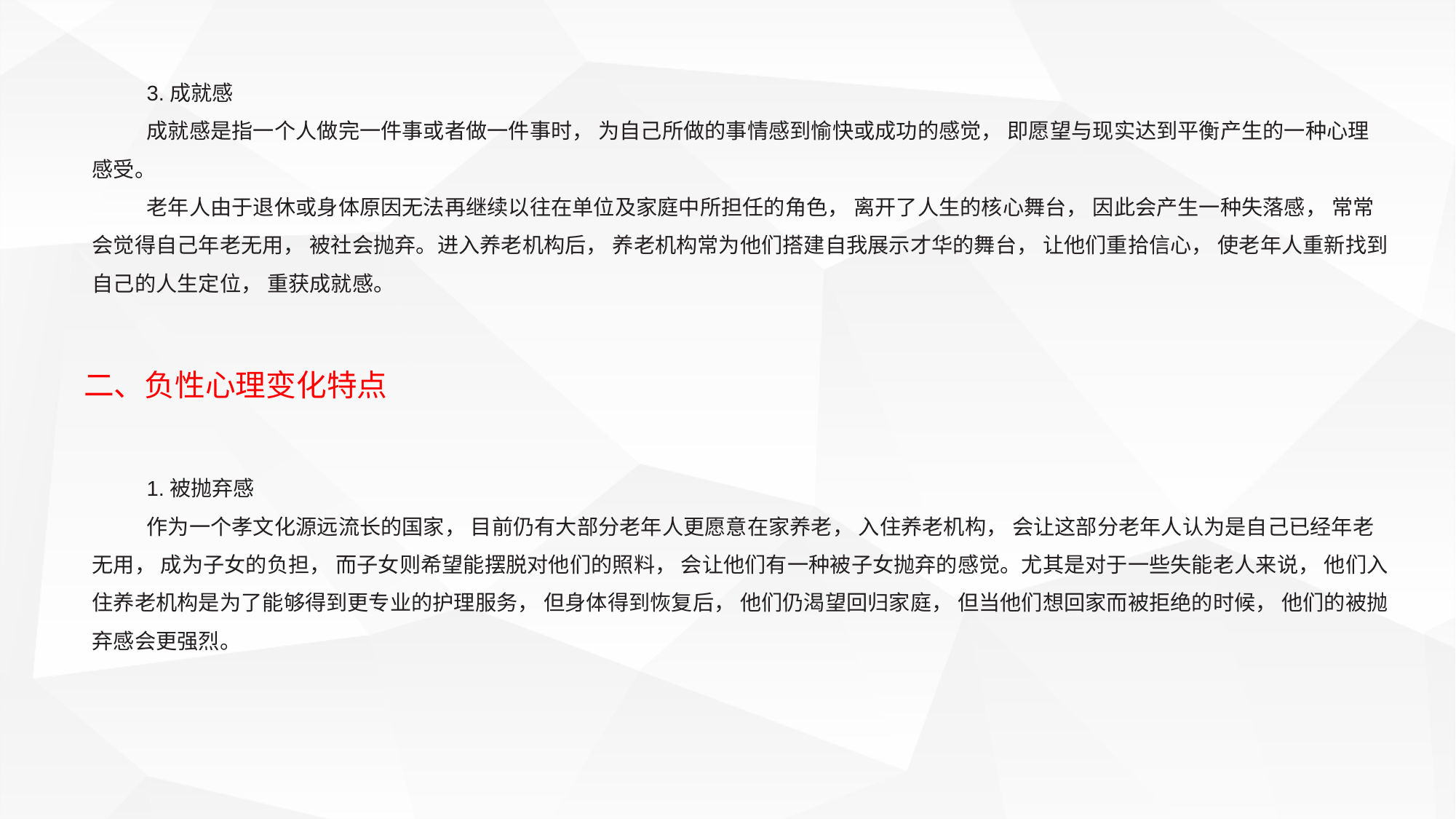

3.成就感
成就感是指一个人做完一件事或者做一件事时， 为自己所做的事情感到愉快或成功的感觉， 即愿望与现实达到平衡产生的一种心理感受。
老年人由于退休或身体原因无法再继续以往在单位及家庭中所担任的角色， 离开了人生的核心舞台， 因此会产生一种失落感， 常常会觉得自己年老无用， 被社会抛弃。进入养老机构后， 养老机构常为他们搭建自我展示才华的舞台， 让他们重拾信心， 使老年人重新找到自己的人生定位， 重获成就感。
二、负性心理变化特点
1.被抛弃感
作为一个孝文化源远流长的国家， 目前仍有大部分老年人更愿意在家养老， 入住养老机构， 会让这部分老年人认为是自己已经年老无用， 成为子女的负担， 而子女则希望能摆脱对他们的照料， 会让他们有一种被子女抛弃的感觉。尤其是对于一些失能老人来说， 他们入住养老机构是为了能够得到更专业的护理服务， 但身体得到恢复后， 他们仍渴望回归家庭， 但当他们想回家而被拒绝的时候， 他们的被抛弃感会更强烈。